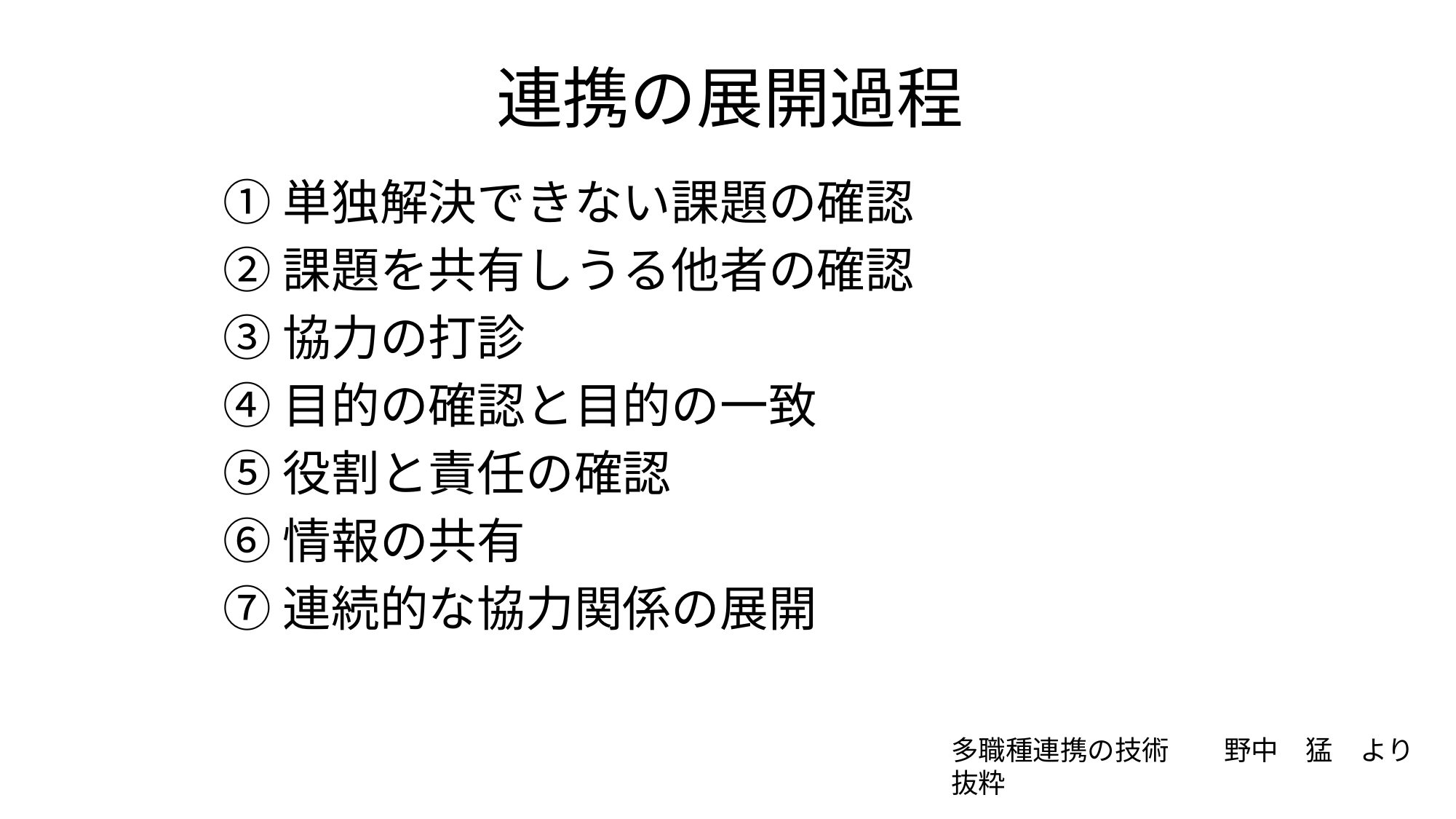

# 連携の展開過程
①単独解決できない課題の確認
②課題を共有しうる他者の確認
③協力の打診
④目的の確認と目的の一致
⑤役割と責任の確認
⑥情報の共有
⑦連続的な協力関係の展開
多職種連携の技術　　野中　猛　より抜粋